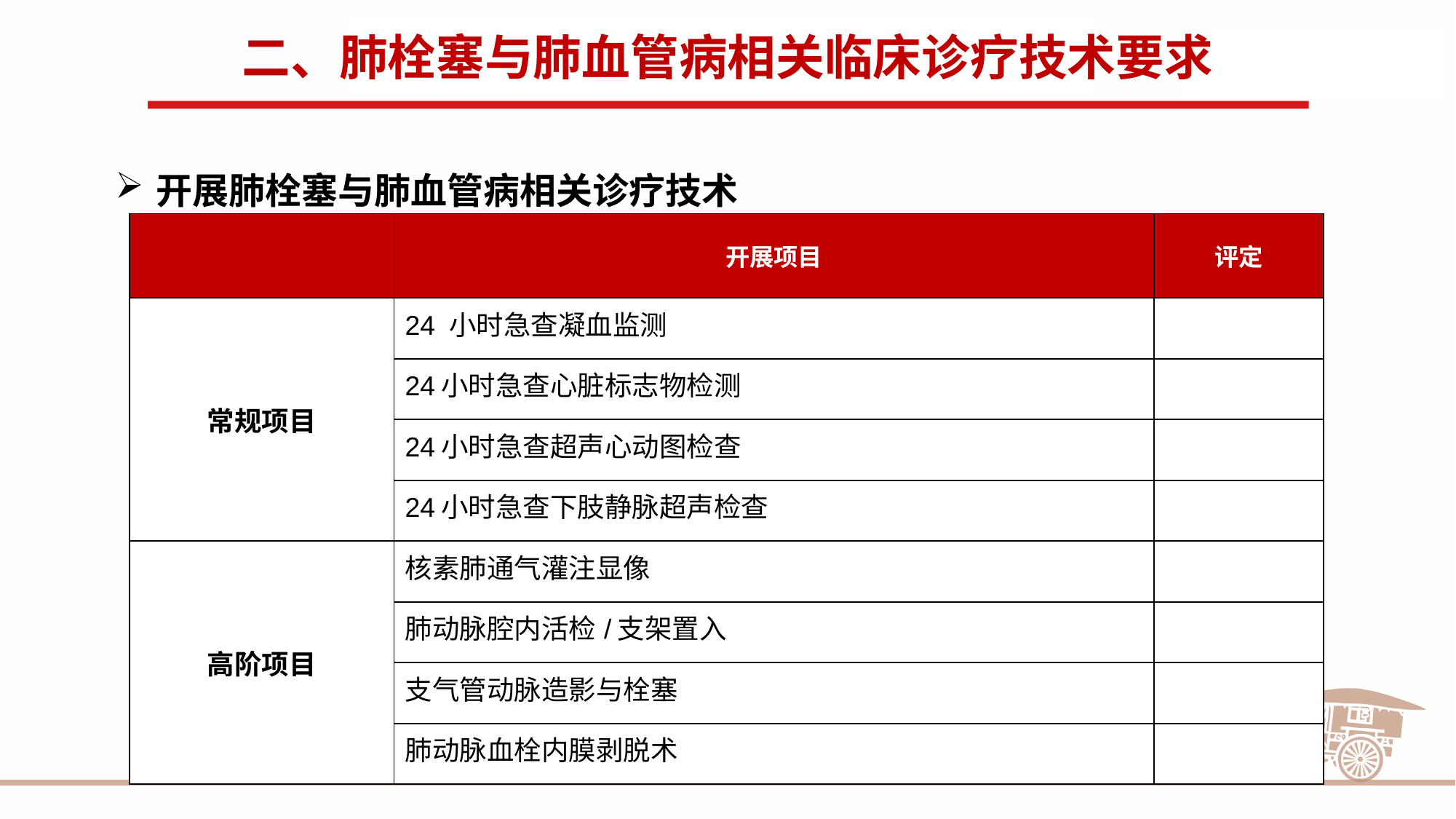

二、肺栓塞与肺血管病相关临床诊疗技术要求
开展肺栓塞与肺血管病相关诊疗技术

|  | 开展项目 | 评定 |
| --- | --- | --- |
| 常规项目 | 24 小时急查凝血监测 |  |
|  | 24小时急查心脏标志物检测 |  |
|  | 24小时急查超声心动图检查 |  |
|  | 24小时急查下肢静脉超声检查 |  |
| 高阶项目 | 核素肺通气灌注显像 |  |
|  | 肺动脉腔内活检/支架置入 |  |
|  | 支气管动脉造影与栓塞 |  |
|  | 肺动脉血栓内膜剥脱术 |  |